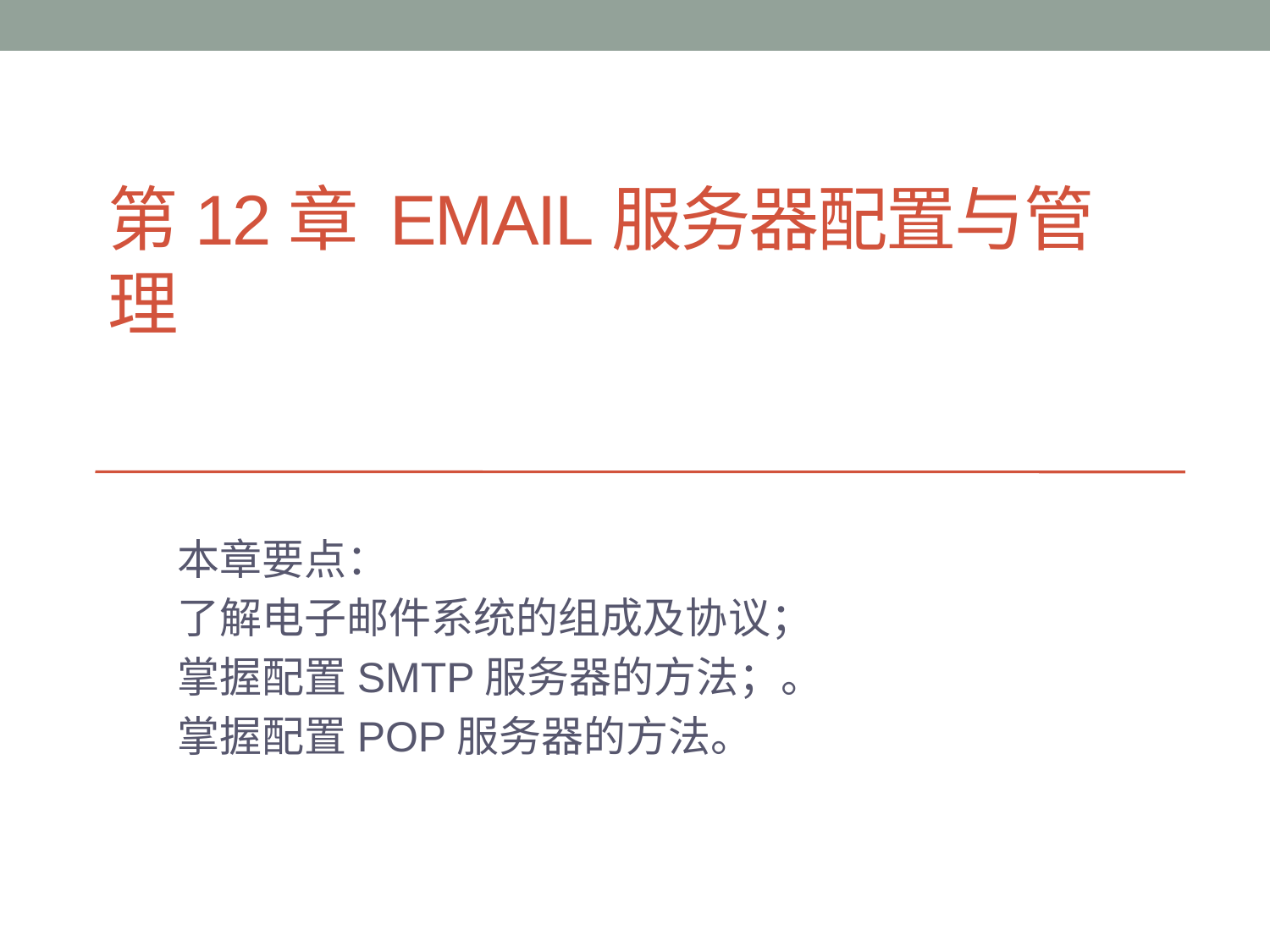

# 第12章 Email服务器配置与管理
本章要点：
了解电子邮件系统的组成及协议；
掌握配置SMTP服务器的方法；。
掌握配置POP服务器的方法。